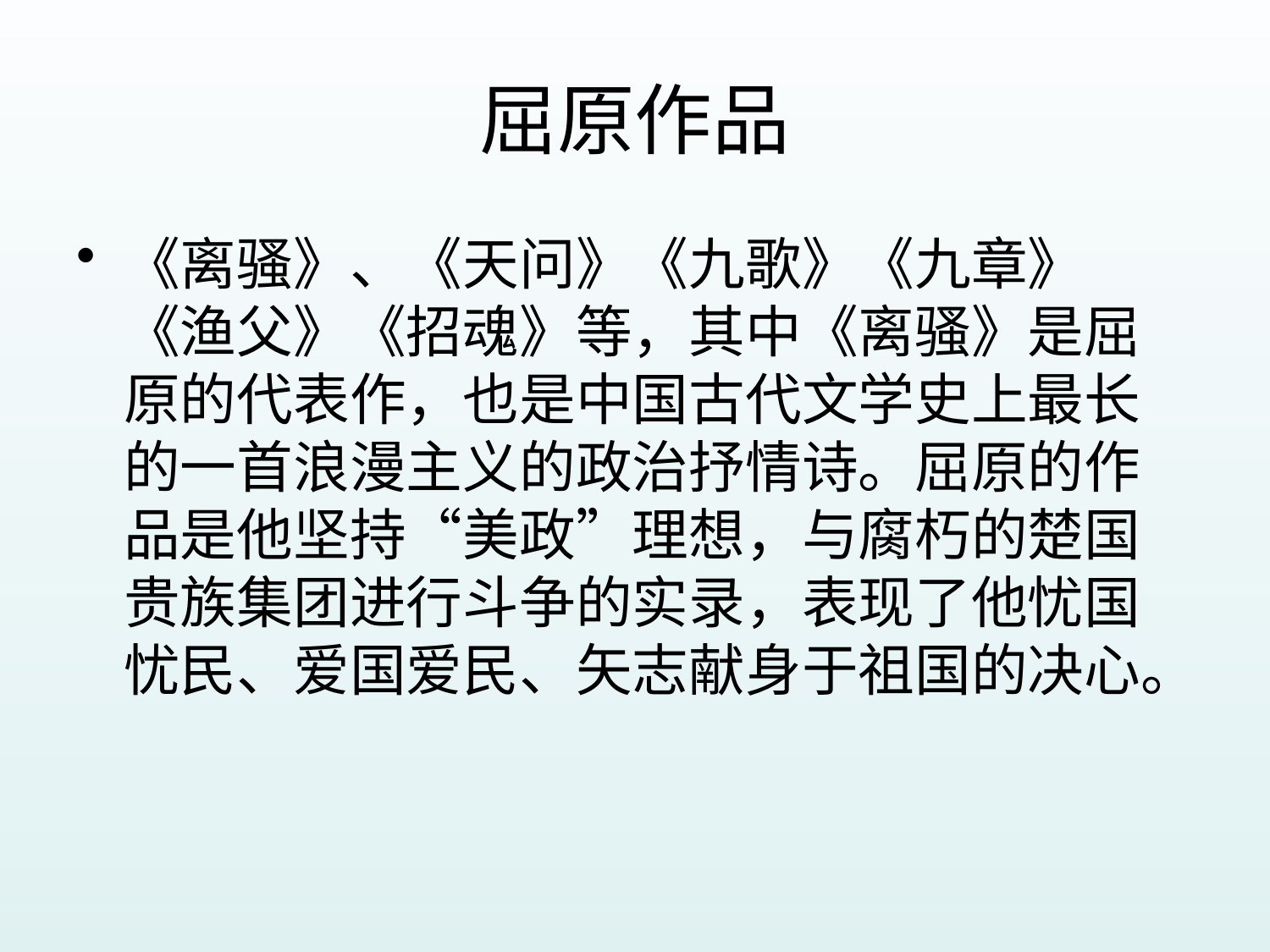

# 屈原作品
《离骚》、《天问》《九歌》《九章》《渔父》《招魂》等，其中《离骚》是屈原的代表作，也是中国古代文学史上最长的一首浪漫主义的政治抒情诗。屈原的作品是他坚持“美政”理想，与腐朽的楚国贵族集团进行斗争的实录，表现了他忧国忧民、爱国爱民、矢志献身于祖国的决心。